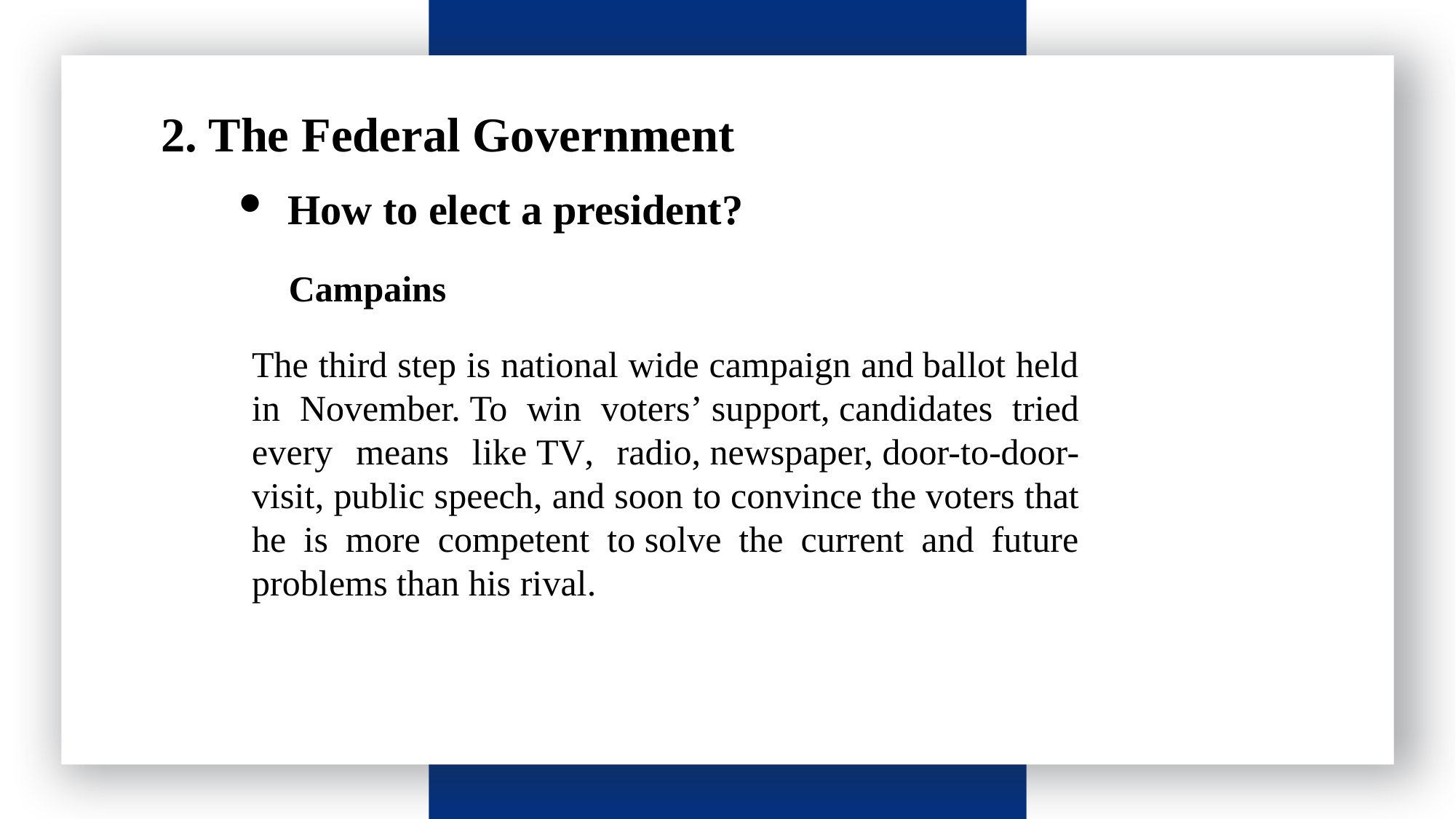

请输入标题
 2. The Federal Government
 How to elect a president?
Campains
The third step is national wide campaign and ballot held in November. To win voters’ support, candidates tried every means like TV, radio, newspaper, door-to-door-visit, public speech, and soon to convince the voters that he is more competent to solve the current and future problems than his rival.